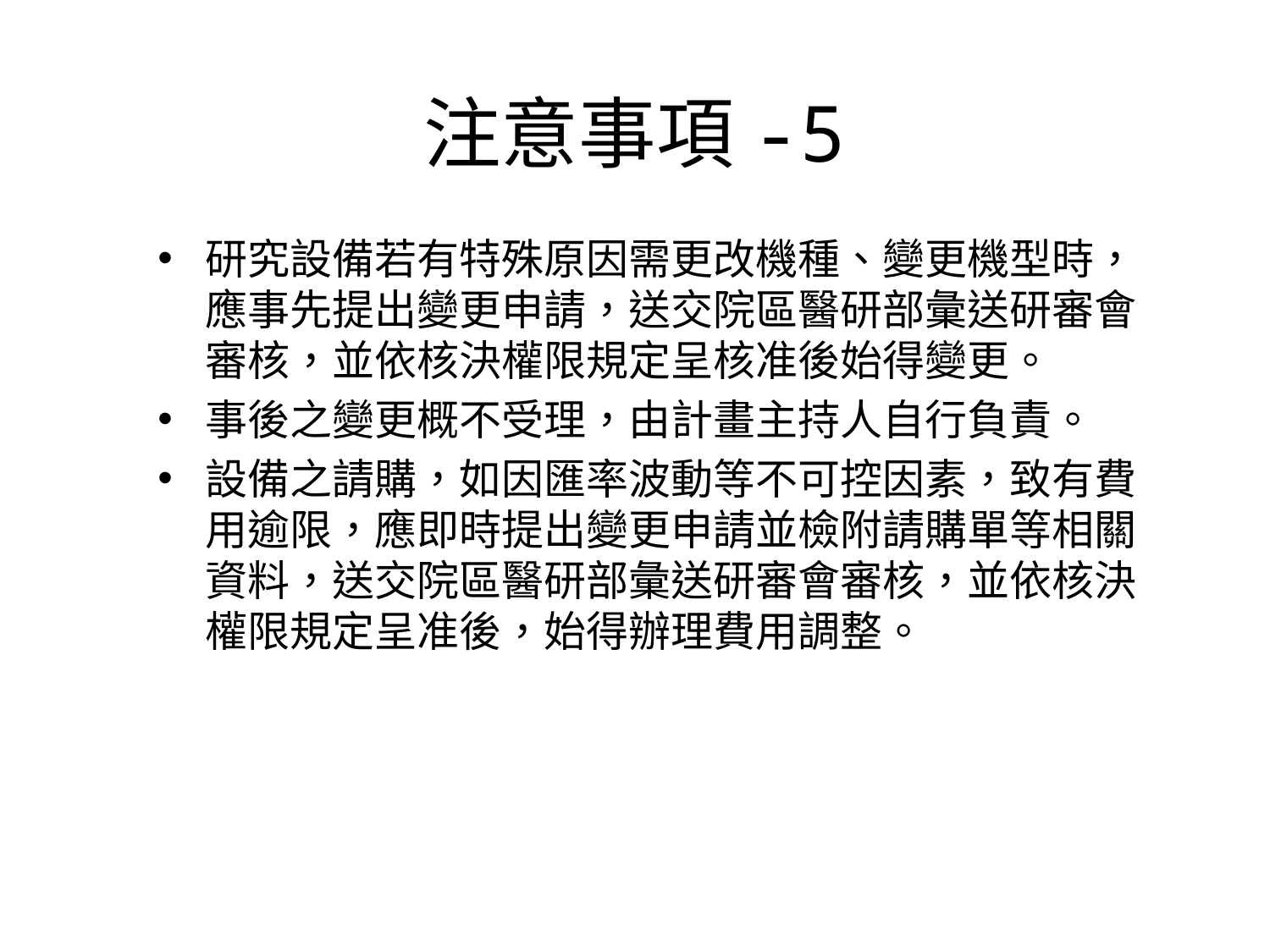

# 注意事項-5
研究設備若有特殊原因需更改機種、變更機型時，應事先提出變更申請，送交院區醫研部彙送研審會審核，並依核決權限規定呈核准後始得變更。
事後之變更概不受理，由計畫主持人自行負責。
設備之請購，如因匯率波動等不可控因素，致有費用逾限，應即時提出變更申請並檢附請購單等相關資料，送交院區醫研部彙送研審會審核，並依核決權限規定呈准後，始得辦理費用調整。